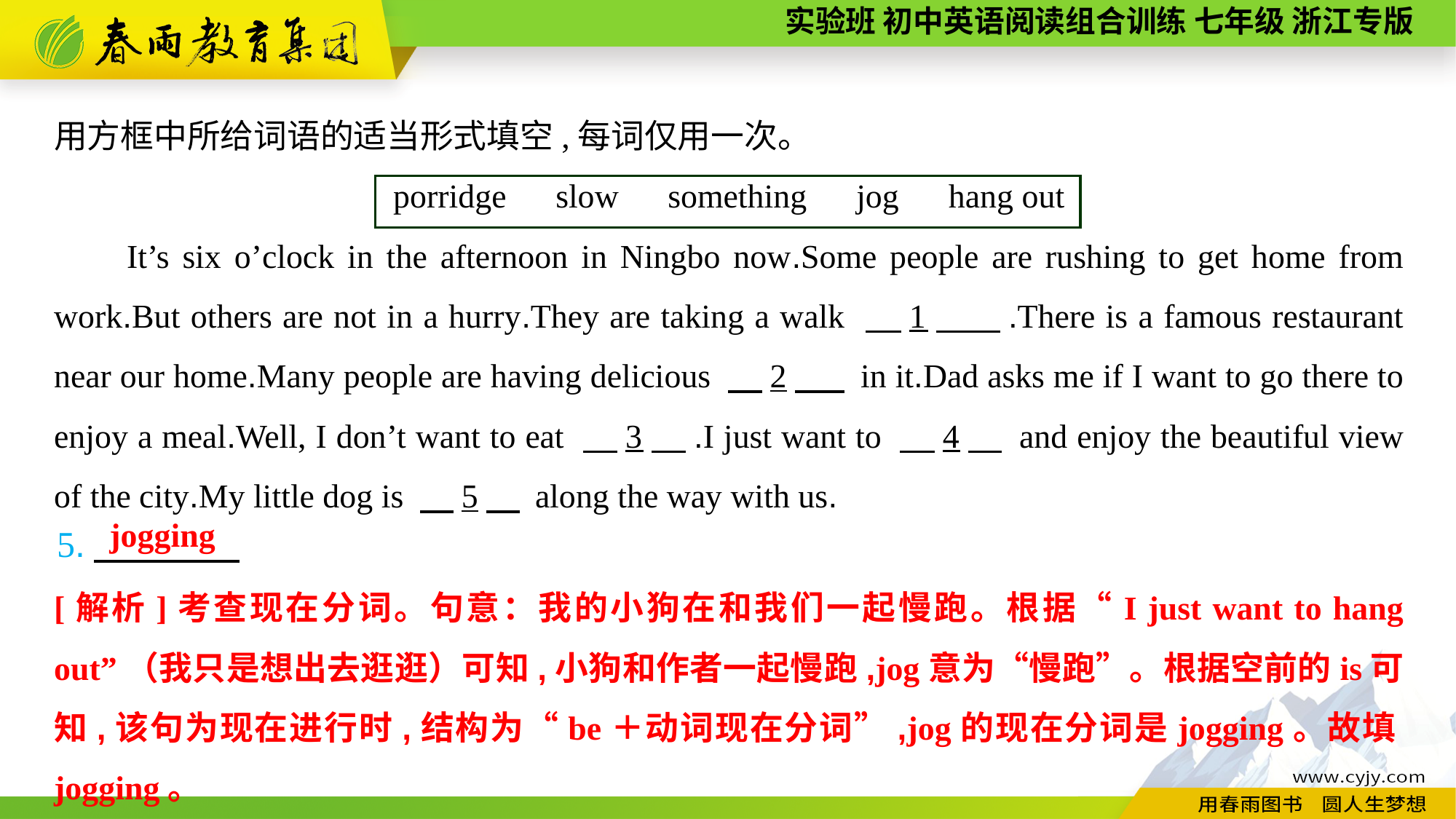

用方框中所给词语的适当形式填空,每词仅用一次。
porridge　slow　something　jog　hang out
It’s six o’clock in the afternoon in Ningbo now.Some people are rushing to get home from work.But others are not in a hurry.They are taking a walk 　1　   .There is a famous restaurant near our home.Many people are having delicious 　2　   in it.Dad asks me if I want to go there to enjoy a meal.Well, I don’t want to eat 　3　.I just want to 　4　 and enjoy the beautiful view of the city.My little dog is 　5　 along the way with us.

jogging
5.
[解析]考查现在分词。句意：我的小狗在和我们一起慢跑。根据“I just want to hang out”（我只是想出去逛逛）可知,小狗和作者一起慢跑,jog意为“慢跑”。根据空前的is可知,该句为现在进行时,结构为“be＋动词现在分词”,jog的现在分词是jogging。故填jogging。